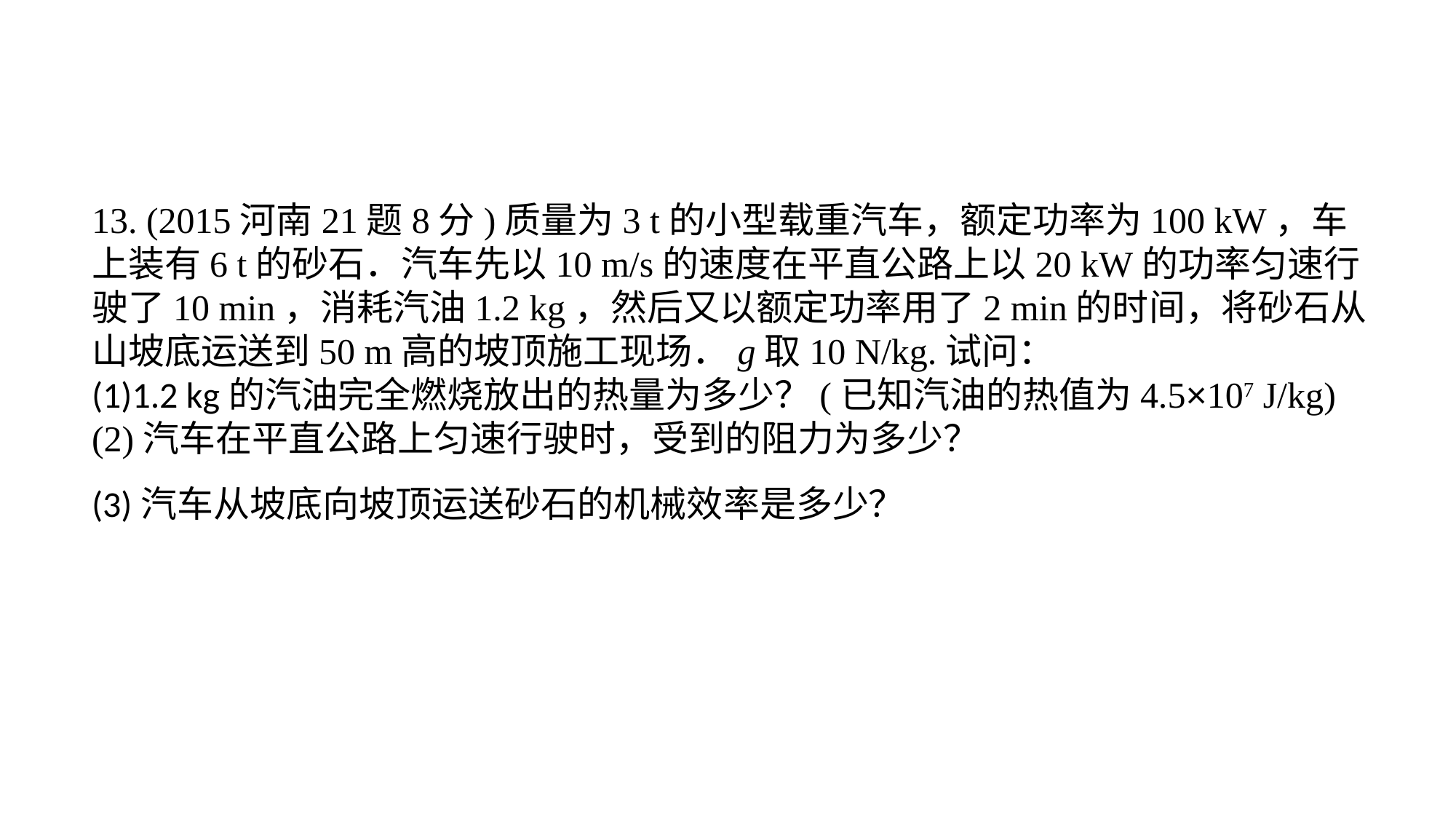

13. (2015河南21题8分)质量为3 t的小型载重汽车，额定功率为100 kW，车上装有6 t的砂石．汽车先以10 m/s的速度在平直公路上以20 kW的功率匀速行驶了10 min，消耗汽油1.2 kg，然后又以额定功率用了2 min的时间，将砂石从山坡底运送到50 m高的坡顶施工现场．g取10 N/kg.试问：(1)1.2 kg的汽油完全燃烧放出的热量为多少？(已知汽油的热值为4.5×107 J/kg)(2)汽车在平直公路上匀速行驶时，受到的阻力为多少？(3)汽车从坡底向坡顶运送砂石的机械效率是多少？